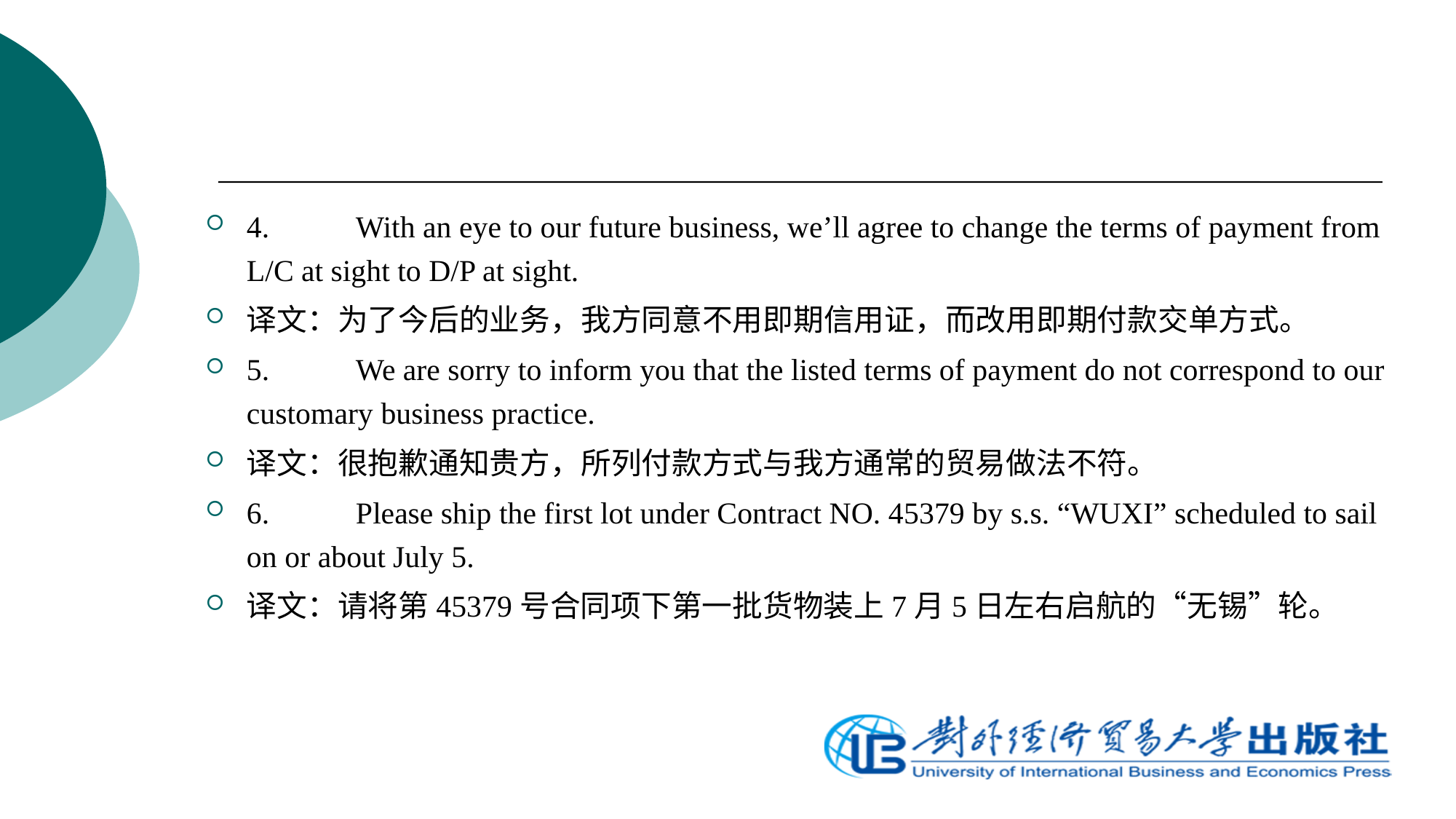

4.	With an eye to our future business, we’ll agree to change the terms of payment from L/C at sight to D/P at sight.
译文：为了今后的业务，我方同意不用即期信用证，而改用即期付款交单方式。
5.	We are sorry to inform you that the listed terms of payment do not correspond to our customary business practice.
译文：很抱歉通知贵方，所列付款方式与我方通常的贸易做法不符。
6.	Please ship the first lot under Contract NO. 45379 by s.s. “WUXI” scheduled to sail on or about July 5.
译文：请将第45379号合同项下第一批货物装上7月5日左右启航的“无锡”轮。